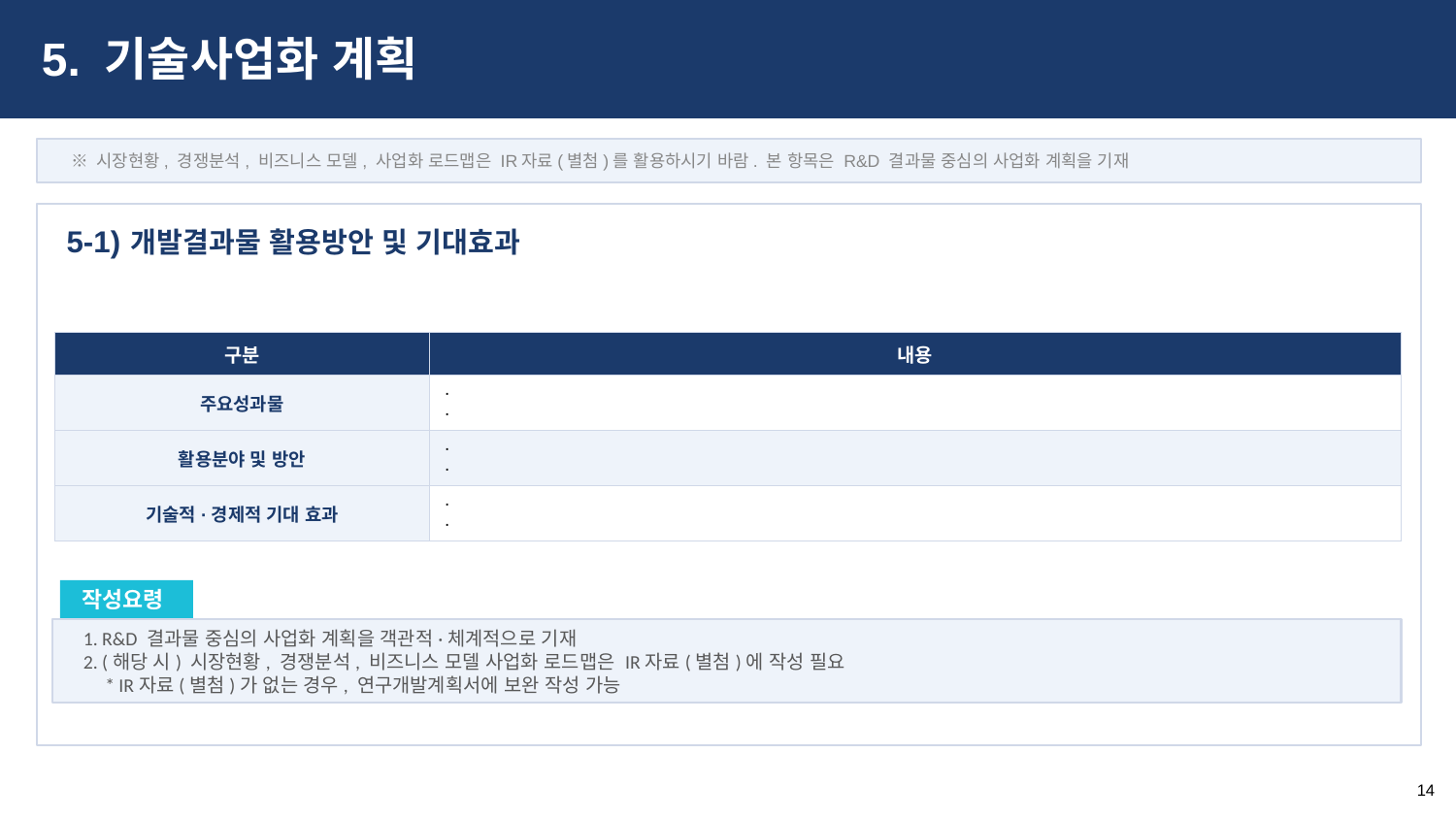

5. 기술사업화 계획

※ 시장현황, 경쟁분석, 비즈니스 모델, 사업화 로드맵은 IR자료(별첨)를 활용하시기 바람. 본 항목은 R&D 결과물 중심의 사업화 계획을 기재

개발결과물 활용방안 및 기대효과
5-1)
| 구분 | 내용 |
| --- | --- |
| 주요성과물 | · · |
| 활용분야 및 방안 | · · |
| 기술적·경제적 기대 효과 | · · |

작성요령

1. R&D 결과물 중심의 사업화 계획을 객관적·체계적으로 기재
2. (해당 시) 시장현황, 경쟁분석, 비즈니스 모델 사업화 로드맵은 IR자료(별첨)에 작성 필요
     * IR자료(별첨)가 없는 경우, 연구개발계획서에 보완 작성 가능

14